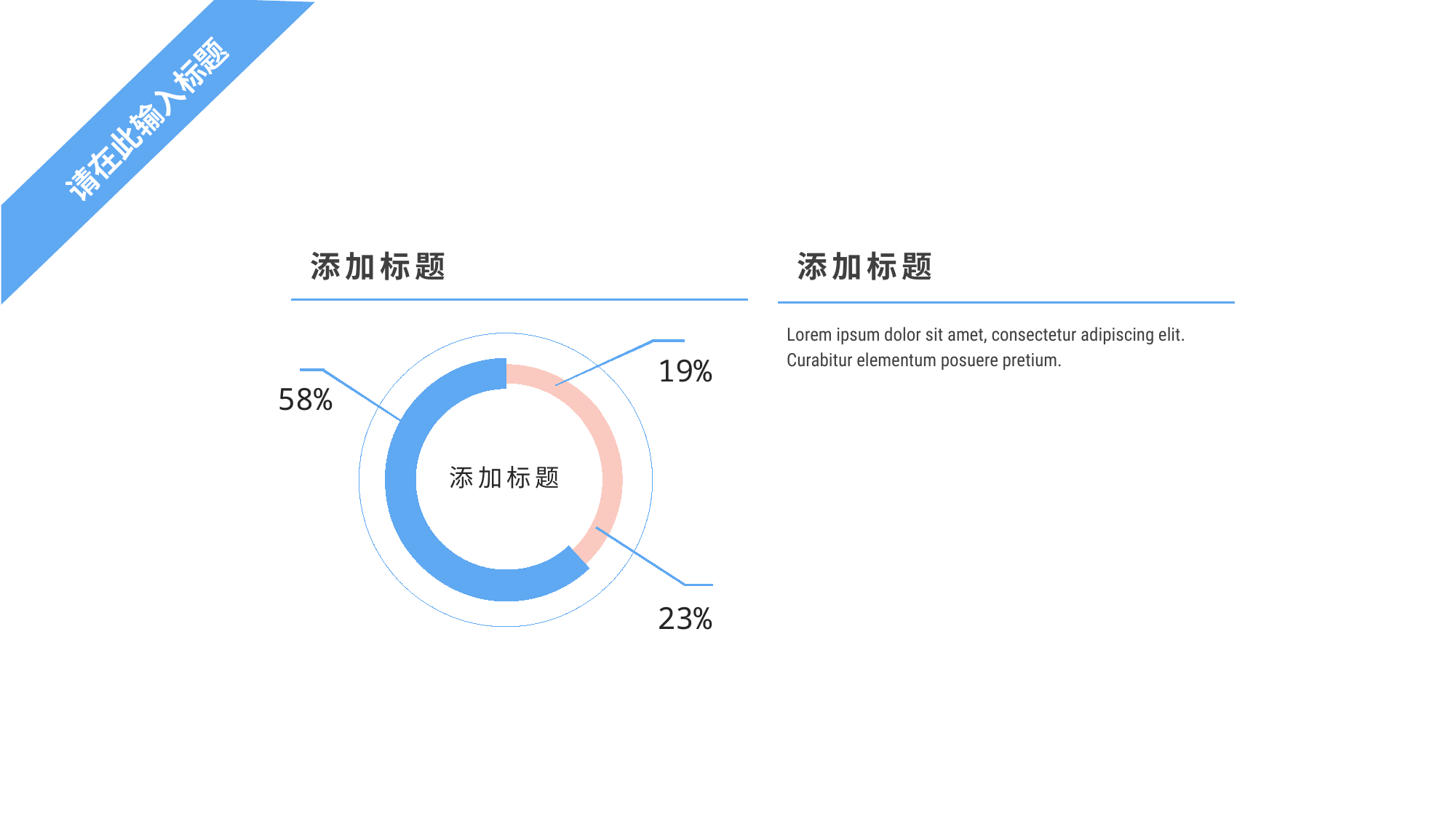

请在此输入标题
添加标题
添加标题
Lorem ipsum dolor sit amet, consectetur adipiscing elit. Curabitur elementum posuere pretium.

19%

58%
添加标题

23%